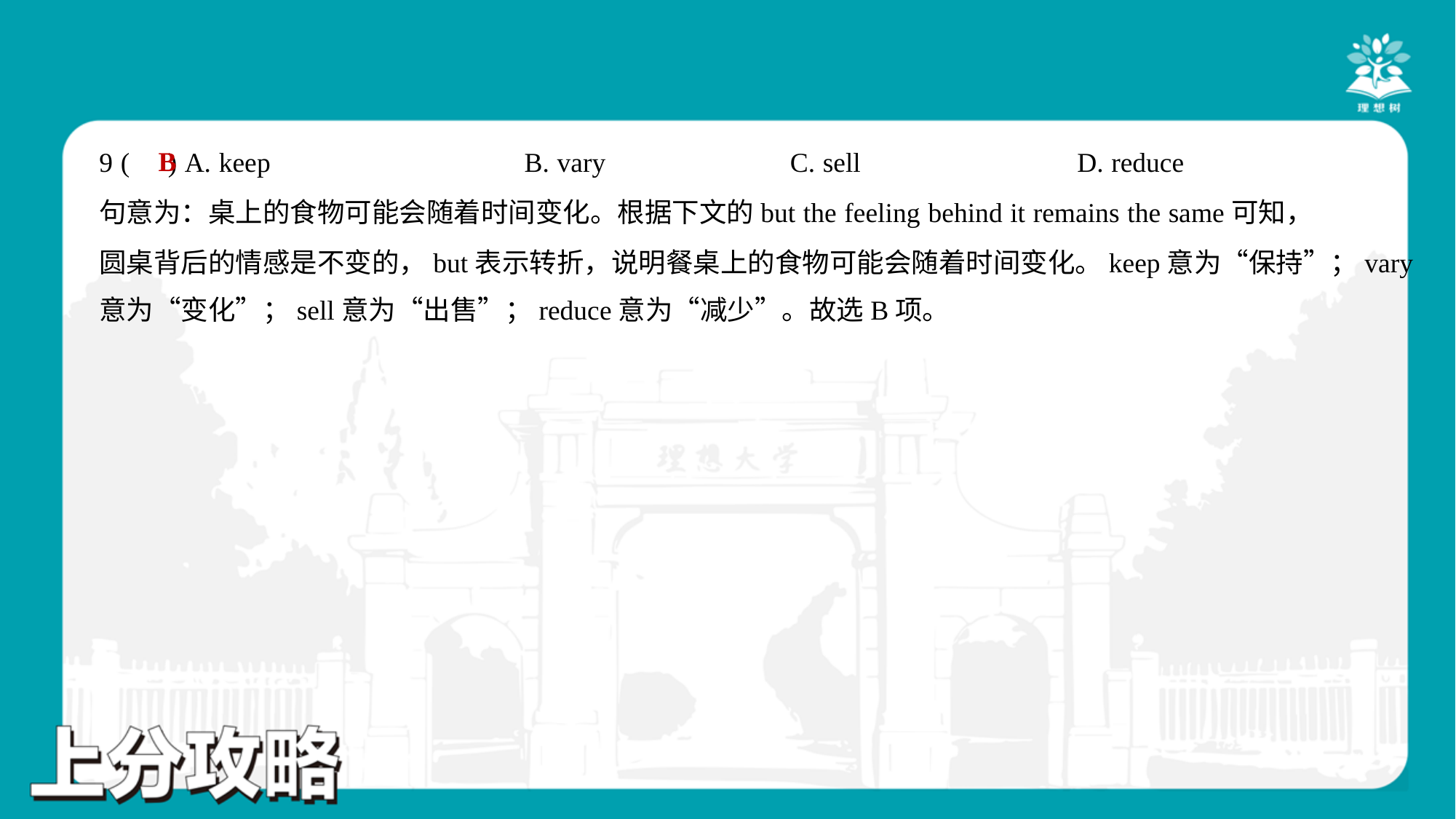

B
9 (     ) A. keep	B. vary	C. sell	D. reduce
句意为：桌上的食物可能会随着时间变化。根据下文的but the feeling behind it remains the same可知，
圆桌背后的情感是不变的，but表示转折，说明餐桌上的食物可能会随着时间变化。keep意为“保持”；vary
意为“变化”；sell意为“出售”；reduce意为“减少”。故选B项。